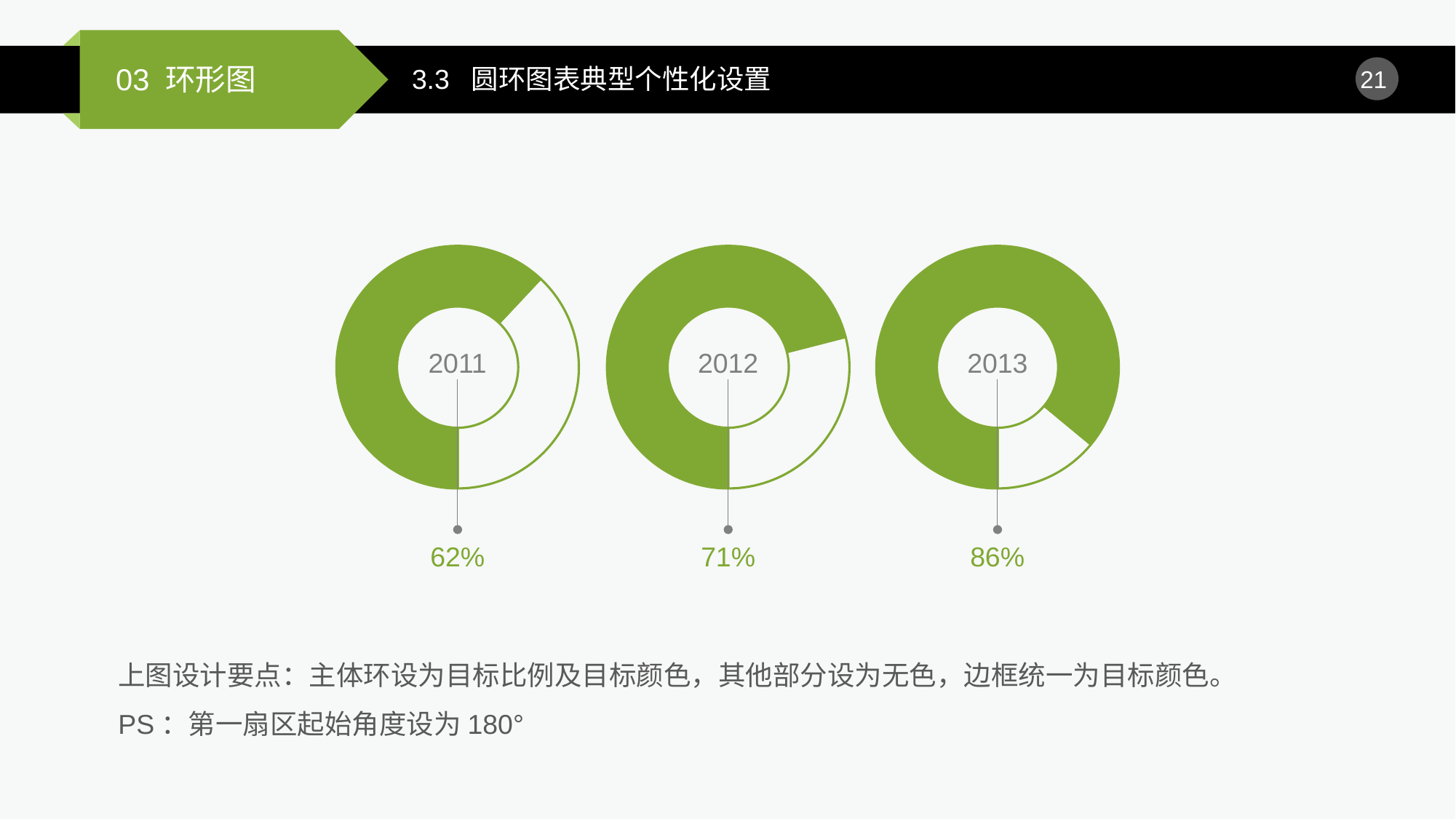

3.3  圆环图表典型个性化设置

### Chart

| Category | 销售额 |
|---|---|
| 第一季度 | 62.0 |
| 第二季度 | 38.0 |
2011
62%

### Chart

| Category | 销售额 |
|---|---|
| 第一季度 | 71.0 |
| 第二季度 | 29.0 |
2012
71%

### Chart

| Category | 销售额 |
|---|---|
| 第一季度 | 86.0 |
| 第二季度 | 14.0 |
2013
86%
上图设计要点：主体环设为目标比例及目标颜色，其他部分设为无色，边框统一为目标颜色。
PS：第一扇区起始角度设为180°